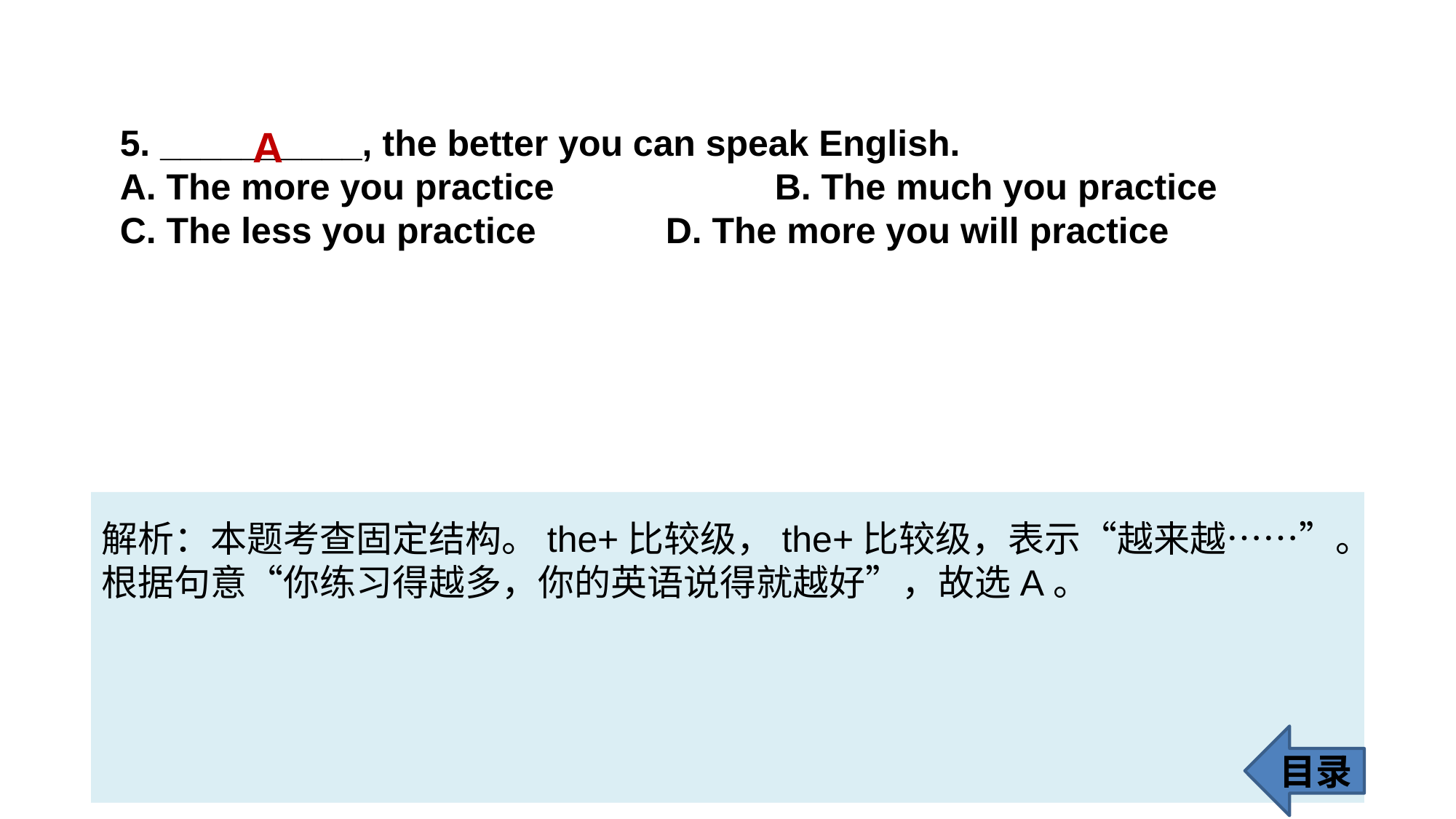

5. __________, the better you can speak English.
A. The more you practice 		B. The much you practice
C. The less you practice 		D. The more you will practice
A

解析：本题考查固定结构。the+比较级，the+比较级，表示“越来越……”。
根据句意“你练习得越多，你的英语说得就越好”，故选A。
目录
64